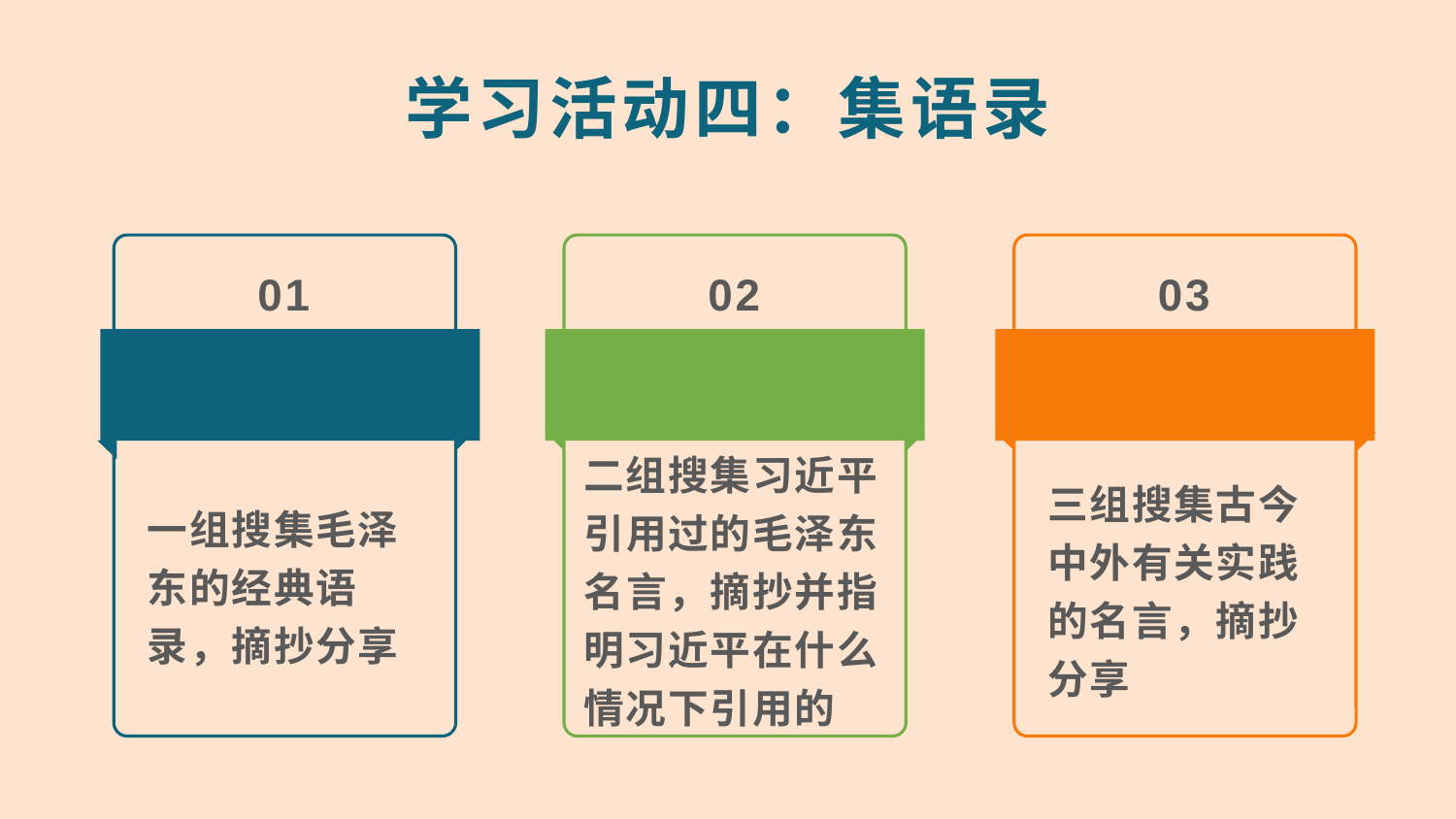

学习活动四：集语录

01
02
03

二组搜集习近平引用过的毛泽东名言，摘抄并指明习近平在什么情况下引用的
一组搜集毛泽东的经典语录，摘抄分享
三组搜集古今中外有关实践的名言，摘抄分享